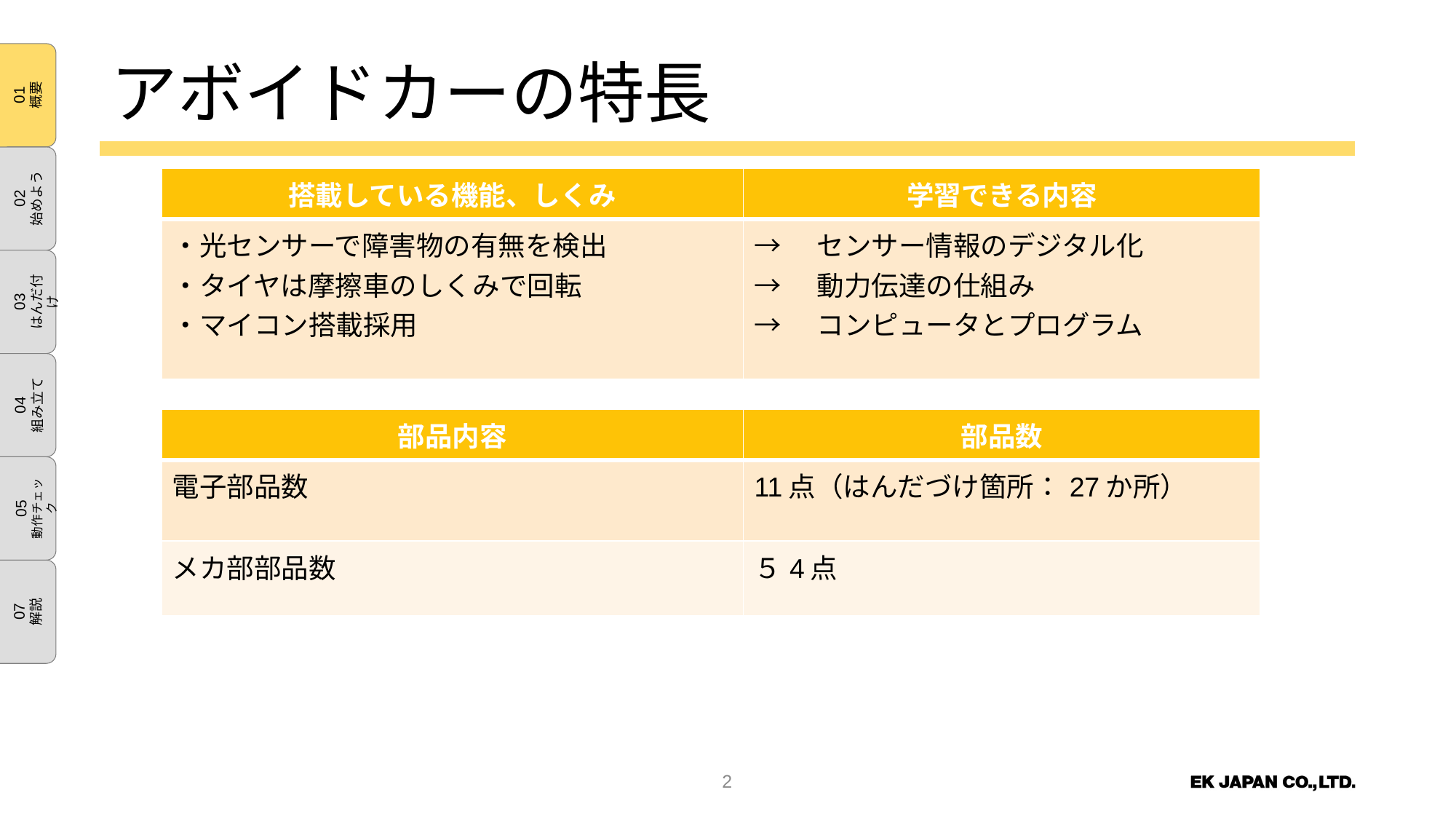

# アボイドカーの特長
| 搭載している機能、しくみ | 学習できる内容 |
| --- | --- |
| ・光センサーで障害物の有無を検出 ・タイヤは摩擦車のしくみで回転 ・マイコン搭載採用 | →　センサー情報のデジタル化 →　動力伝達の仕組み →　コンピュータとプログラム |
| 部品内容 | 部品数 |
| --- | --- |
| 電子部品数 | 11点（はんだづけ箇所：27か所） |
| メカ部部品数 | ５4点 |
2